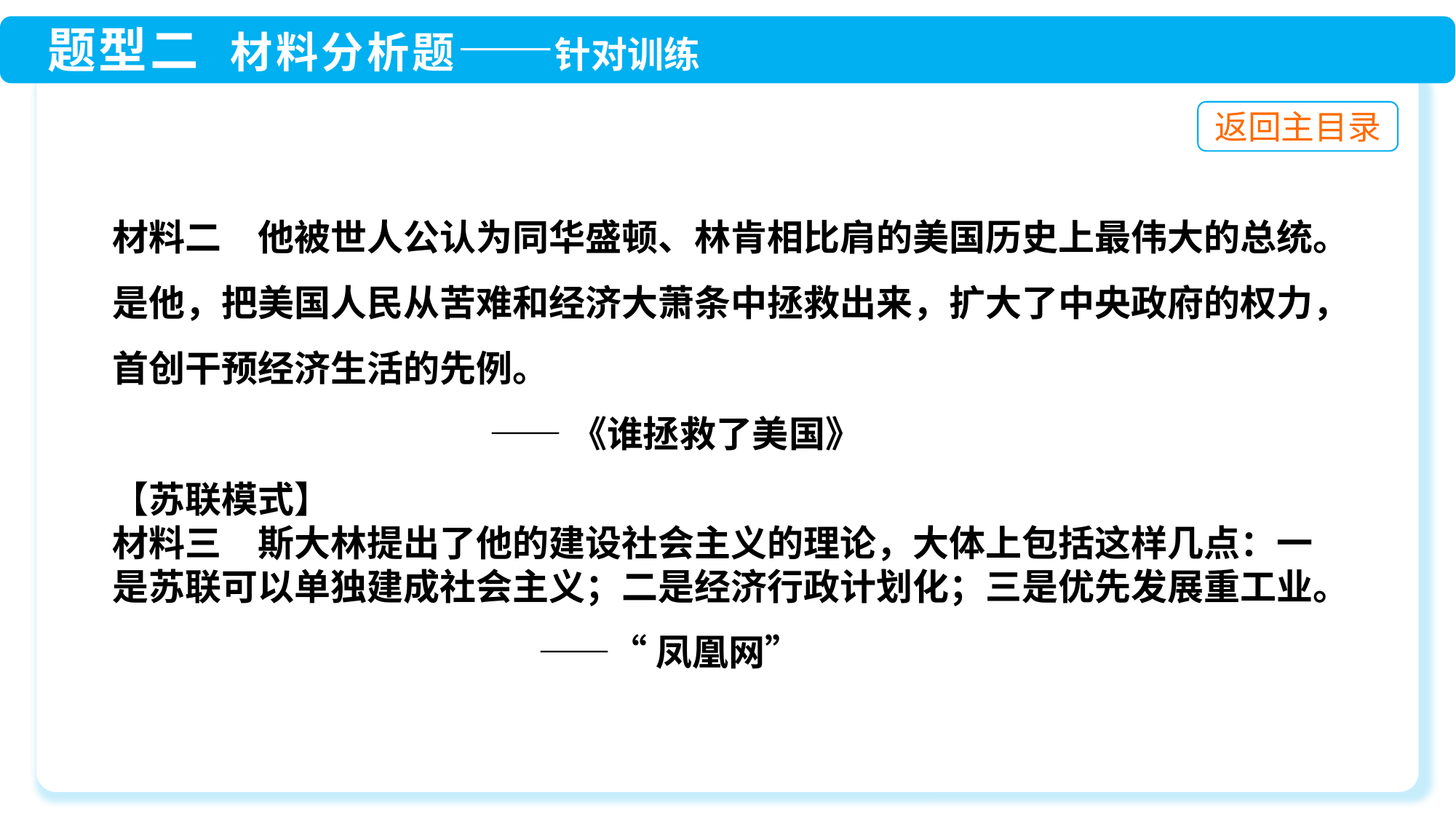

材料二　他被世人公认为同华盛顿、林肯相比肩的美国历史上最伟大的总统。是他，把美国人民从苦难和经济大萧条中拯救出来，扩大了中央政府的权力，首创干预经济生活的先例。
                                              ——《谁拯救了美国》
【苏联模式】
材料三　斯大林提出了他的建设社会主义的理论，大体上包括这样几点：一是苏联可以单独建成社会主义；二是经济行政计划化；三是优先发展重工业。
                                                    ——“凤凰网”